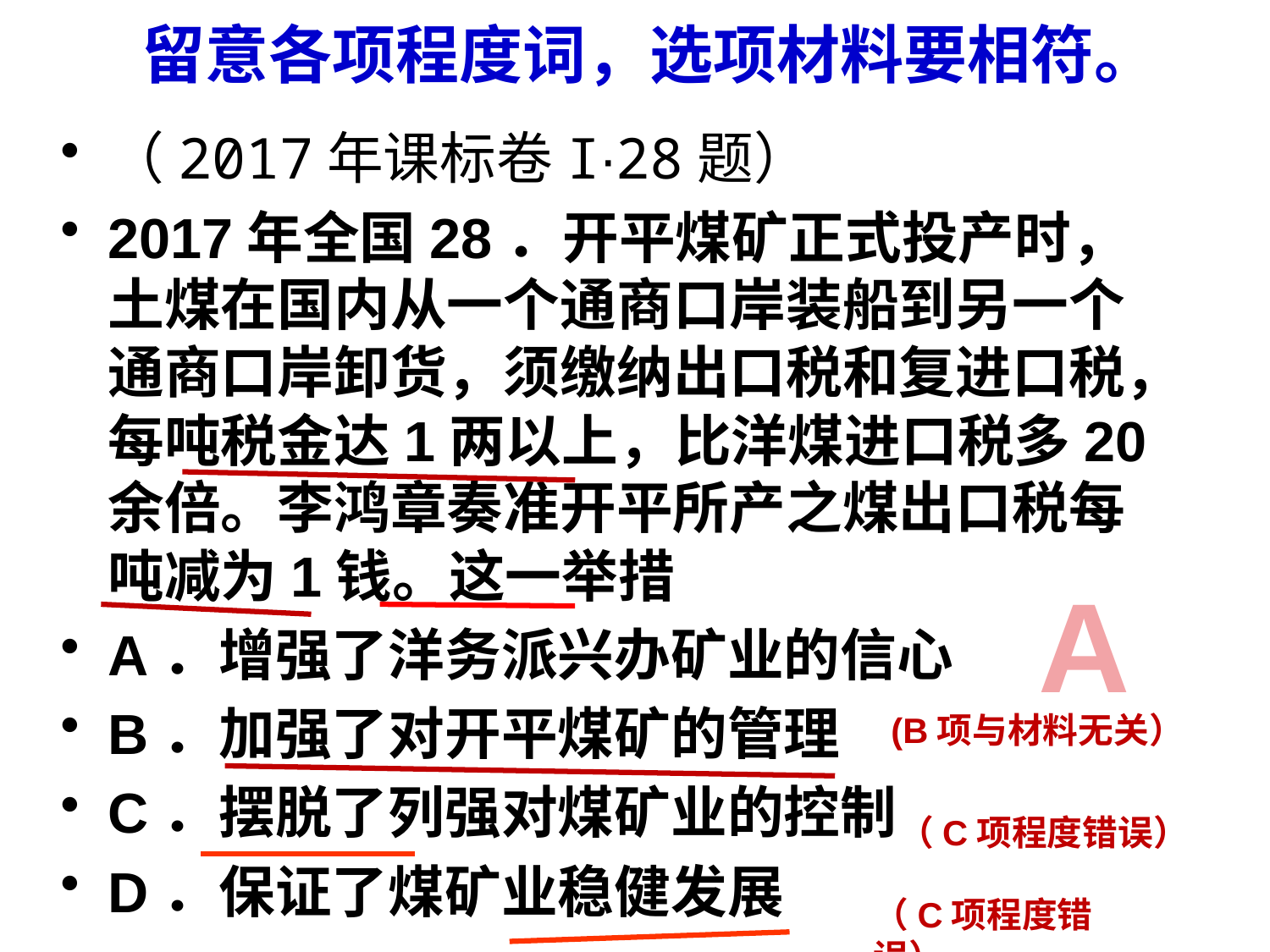

# 留意各项程度词，选项材料要相符。
（2017年课标卷I∙28题）
2017年全国28．开平煤矿正式投产时，土煤在国内从一个通商口岸装船到另一个通商口岸卸货，须缴纳出口税和复进口税，每吨税金达1两以上，比洋煤进口税多20余倍。李鸿章奏准开平所产之煤出口税每吨减为1钱。这一举措
A．增强了洋务派兴办矿业的信心
B．加强了对开平煤矿的管理
C．摆脱了列强对煤矿业的控制
D．保证了煤矿业稳健发展

A
(B项与材料无关）

（C项程度错误）
（C项程度错误）